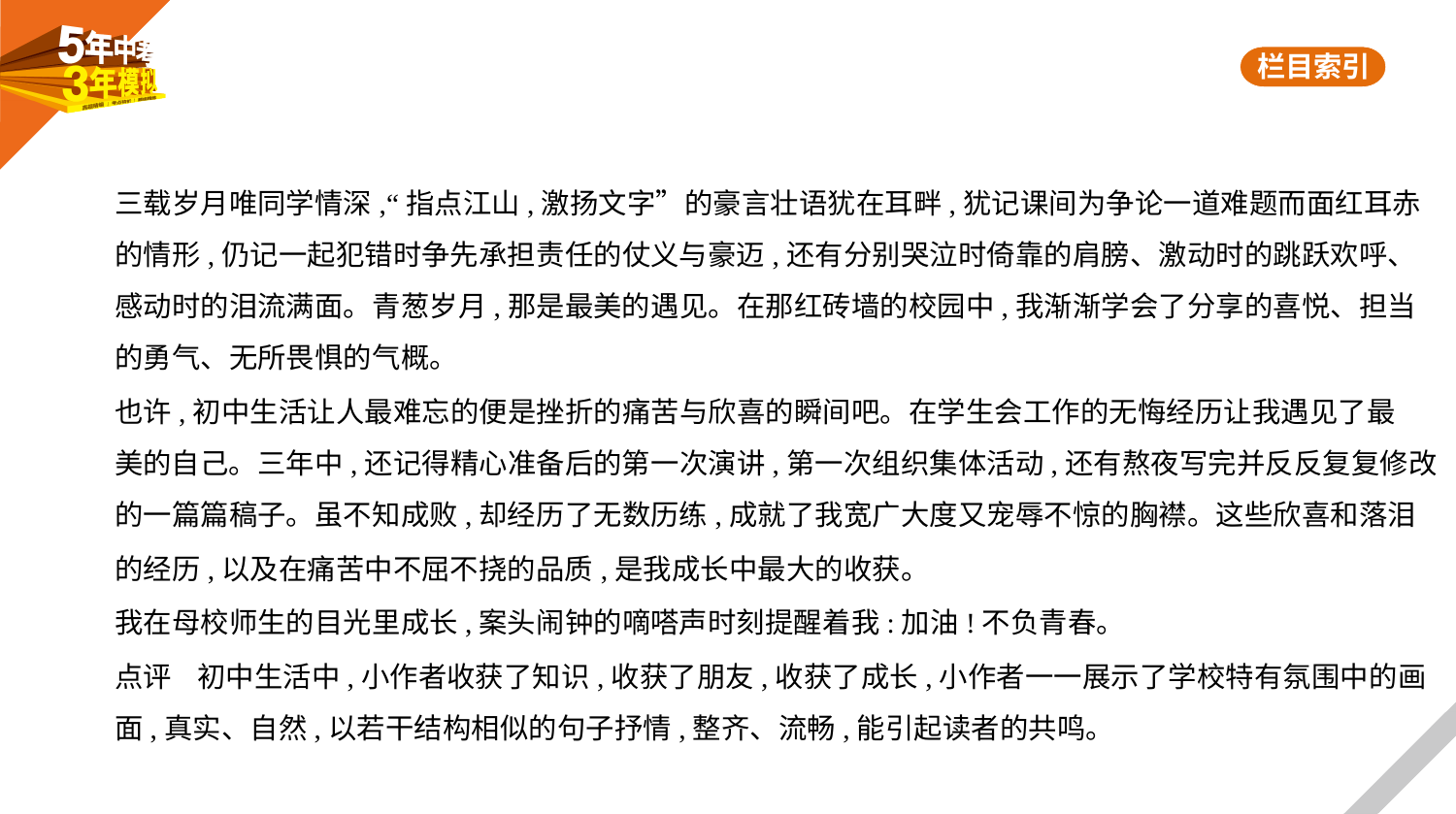

三载岁月唯同学情深,“指点江山,激扬文字”的豪言壮语犹在耳畔,犹记课间为争论一道难题而面红耳赤
的情形,仍记一起犯错时争先承担责任的仗义与豪迈,还有分别哭泣时倚靠的肩膀、激动时的跳跃欢呼、
感动时的泪流满面。青葱岁月,那是最美的遇见。在那红砖墙的校园中,我渐渐学会了分享的喜悦、担当
的勇气、无所畏惧的气概。
也许,初中生活让人最难忘的便是挫折的痛苦与欣喜的瞬间吧。在学生会工作的无悔经历让我遇见了最
美的自己。三年中,还记得精心准备后的第一次演讲,第一次组织集体活动,还有熬夜写完并反反复复修改
的一篇篇稿子。虽不知成败,却经历了无数历练,成就了我宽广大度又宠辱不惊的胸襟。这些欣喜和落泪
的经历,以及在痛苦中不屈不挠的品质,是我成长中最大的收获。
我在母校师生的目光里成长,案头闹钟的嘀嗒声时刻提醒着我:加油!不负青春。
点评    初中生活中,小作者收获了知识,收获了朋友,收获了成长,小作者一一展示了学校特有氛围中的画
面,真实、自然,以若干结构相似的句子抒情,整齐、流畅,能引起读者的共鸣。